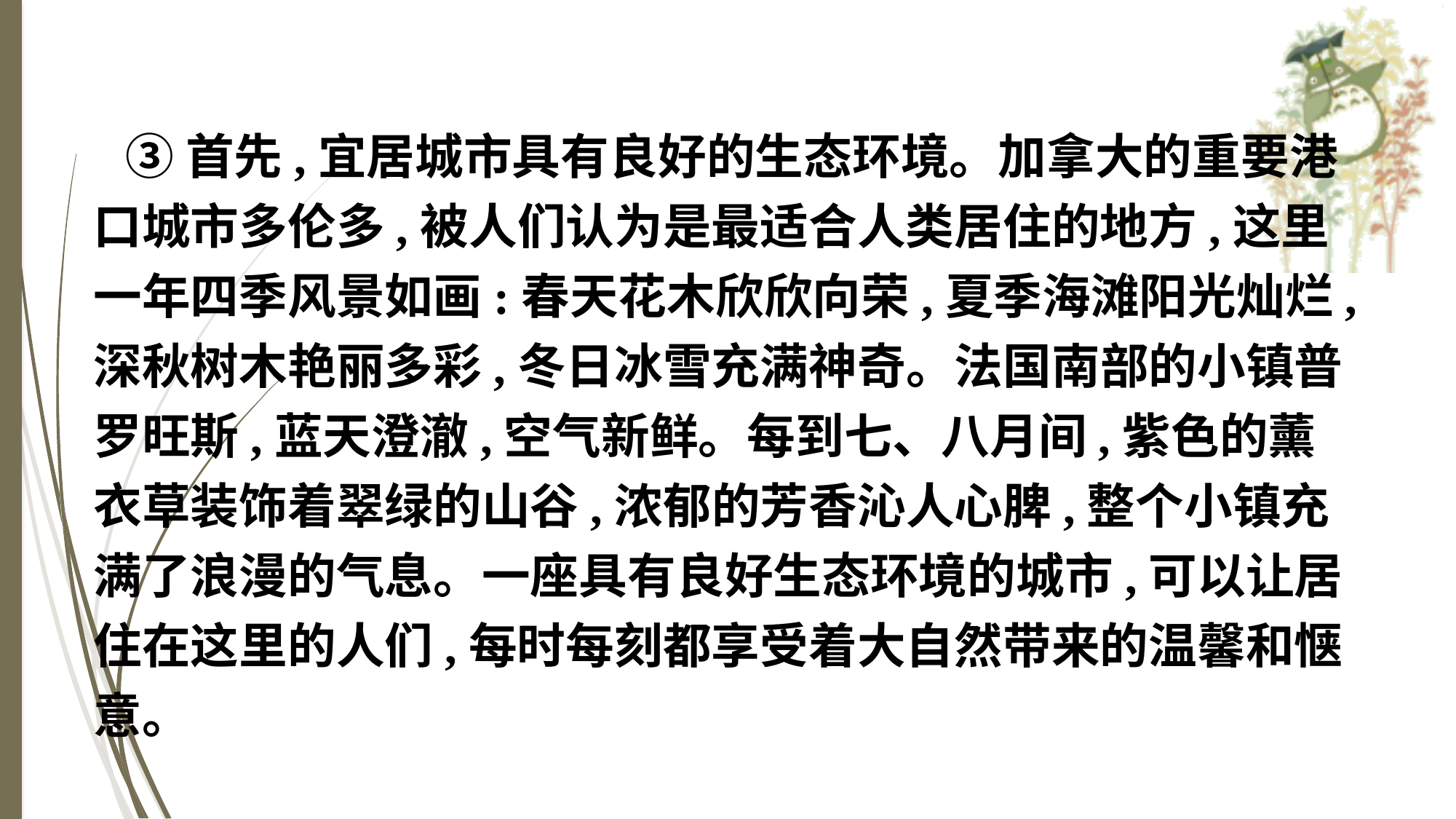

③首先,宜居城市具有良好的生态环境。加拿大的重要港口城市多伦多,被人们认为是最适合人类居住的地方,这里一年四季风景如画:春天花木欣欣向荣,夏季海滩阳光灿烂,深秋树木艳丽多彩,冬日冰雪充满神奇。法国南部的小镇普罗旺斯,蓝天澄澈,空气新鲜。每到七、八月间,紫色的薰衣草装饰着翠绿的山谷,浓郁的芳香沁人心脾,整个小镇充满了浪漫的气息。一座具有良好生态环境的城市,可以让居住在这里的人们,每时每刻都享受着大自然带来的温馨和惬意。